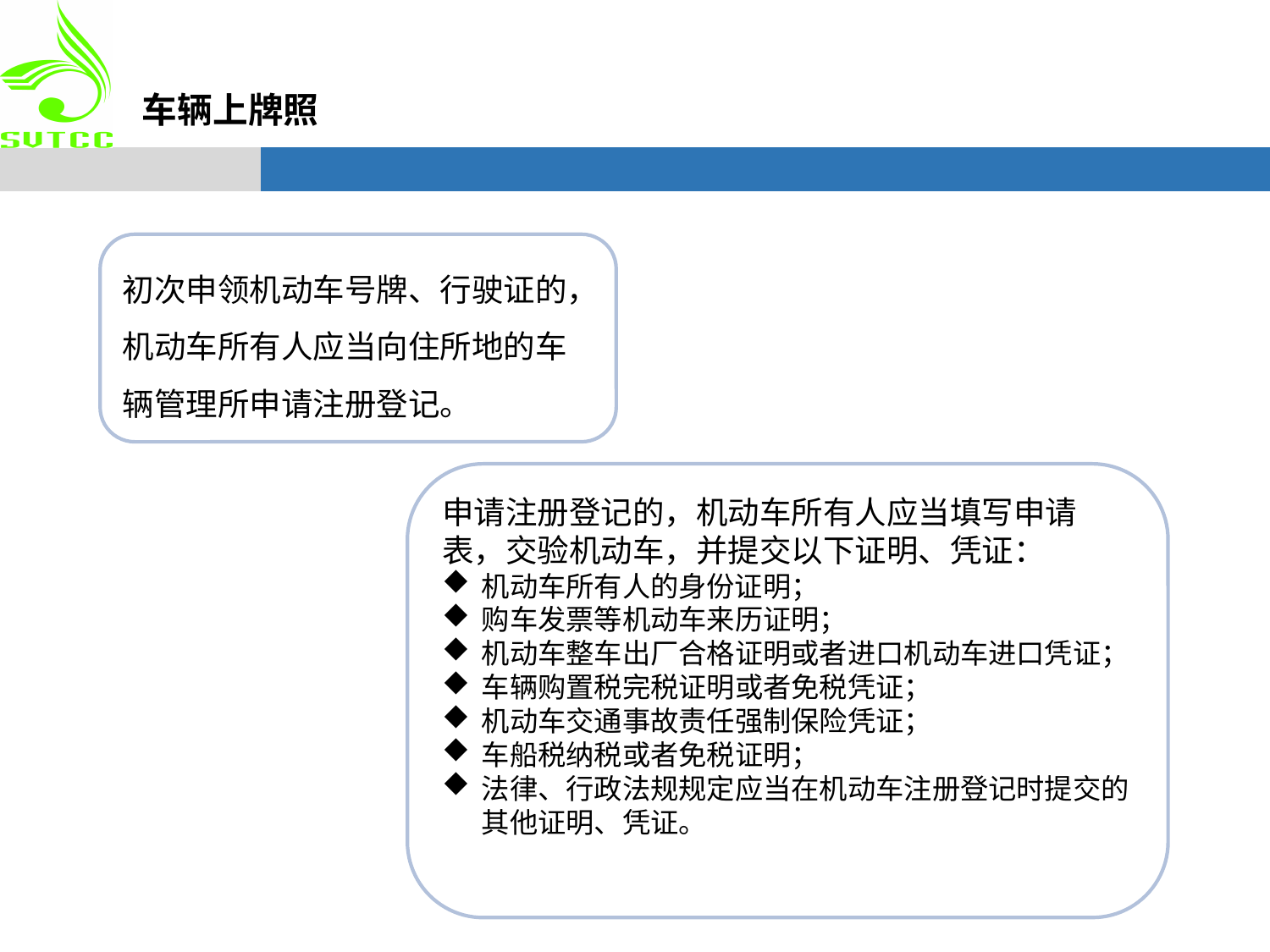

车辆上牌照
初次申领机动车号牌、行驶证的，机动车所有人应当向住所地的车辆管理所申请注册登记。
申请注册登记的，机动车所有人应当填写申请表，交验机动车，并提交以下证明、凭证：
机动车所有人的身份证明；
购车发票等机动车来历证明；
机动车整车出厂合格证明或者进口机动车进口凭证；
车辆购置税完税证明或者免税凭证；
机动车交通事故责任强制保险凭证；
车船税纳税或者免税证明；
法律、行政法规规定应当在机动车注册登记时提交的其他证明、凭证。